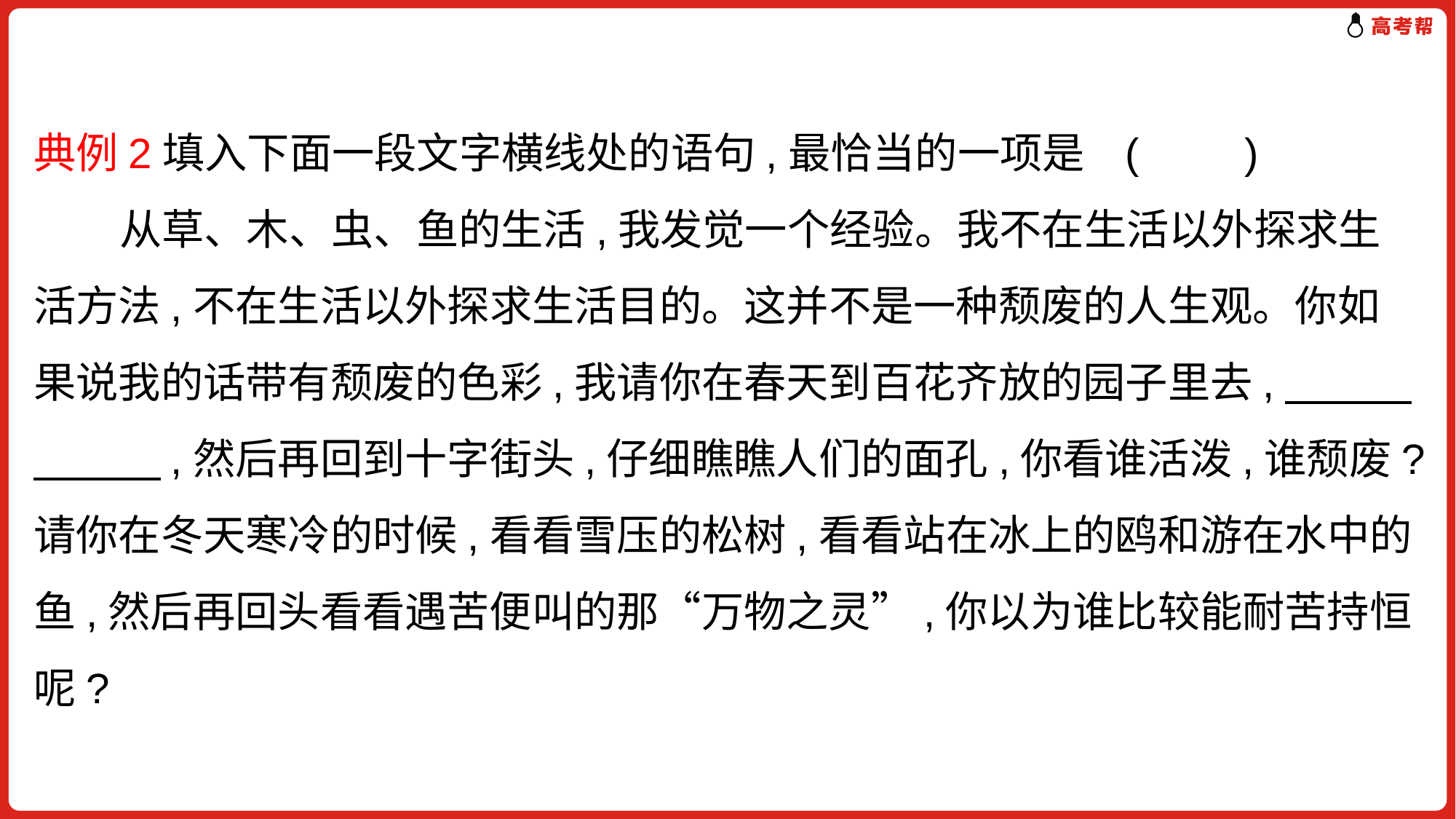

典例2填入下面一段文字横线处的语句,最恰当的一项是	(　　)
        从草、木、虫、鱼的生活,我发觉一个经验。我不在生活以外探求生活方法,不在生活以外探求生活目的。这并不是一种颓废的人生观。你如果说我的话带有颓废的色彩,我请你在春天到百花齐放的园子里去,　　　　　　,然后再回到十字街头,仔细瞧瞧人们的面孔,你看谁活泼,谁颓废?请你在冬天寒冷的时候,看看雪压的松树,看看站在冰上的鸥和游在水中的鱼,然后再回头看看遇苦便叫的那“万物之灵”,你以为谁比较能耐苦持恒呢?